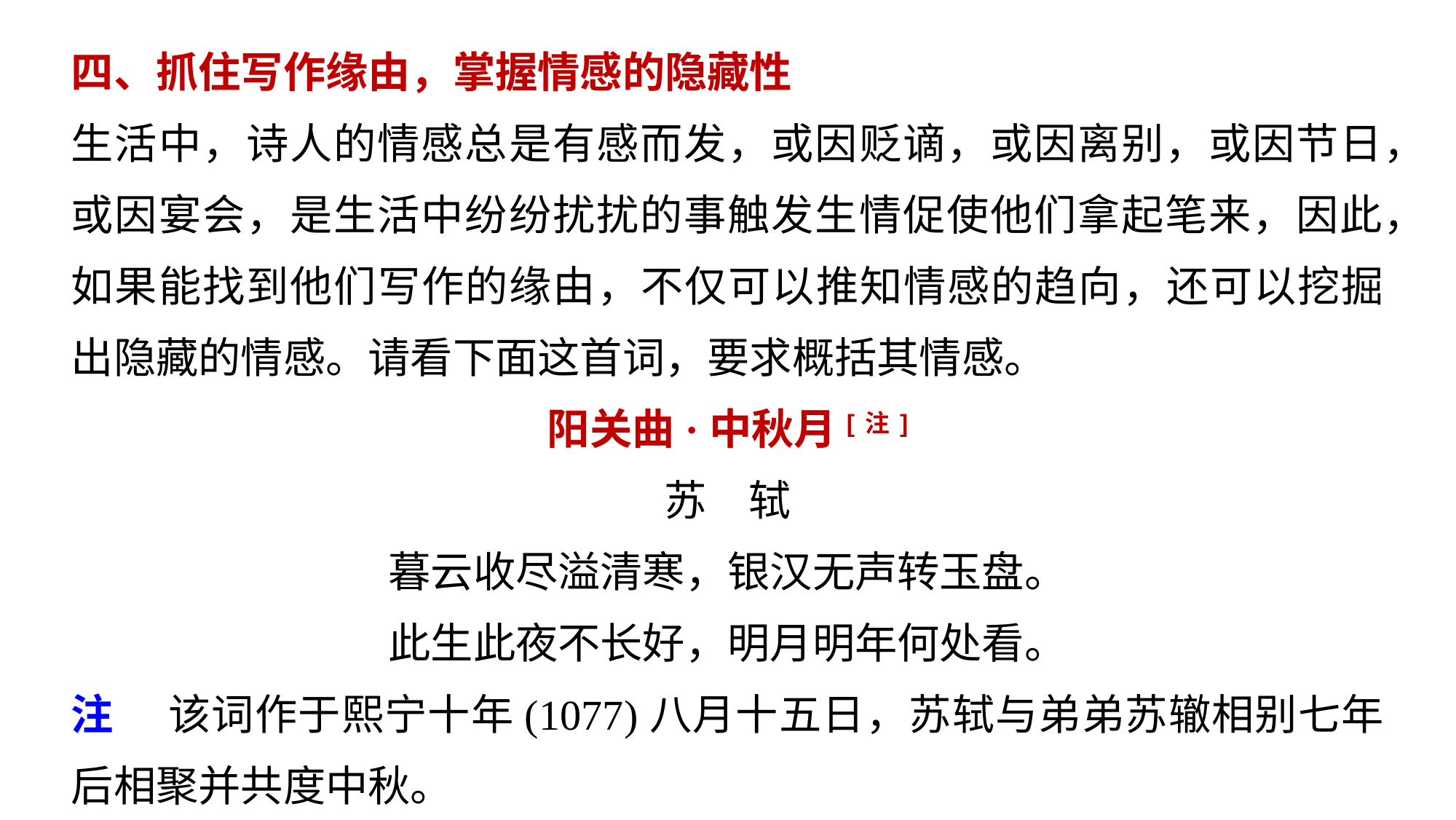

四、抓住写作缘由，掌握情感的隐藏性
生活中，诗人的情感总是有感而发，或因贬谪，或因离别，或因节日，或因宴会，是生活中纷纷扰扰的事触发生情促使他们拿起笔来，因此，如果能找到他们写作的缘由，不仅可以推知情感的趋向，还可以挖掘出隐藏的情感。请看下面这首词，要求概括其情感。
阳关曲·中秋月[注]
苏　轼
暮云收尽溢清寒，银汉无声转玉盘。
此生此夜不长好，明月明年何处看。
注 　该词作于熙宁十年(1077)八月十五日，苏轼与弟弟苏辙相别七年后相聚并共度中秋。